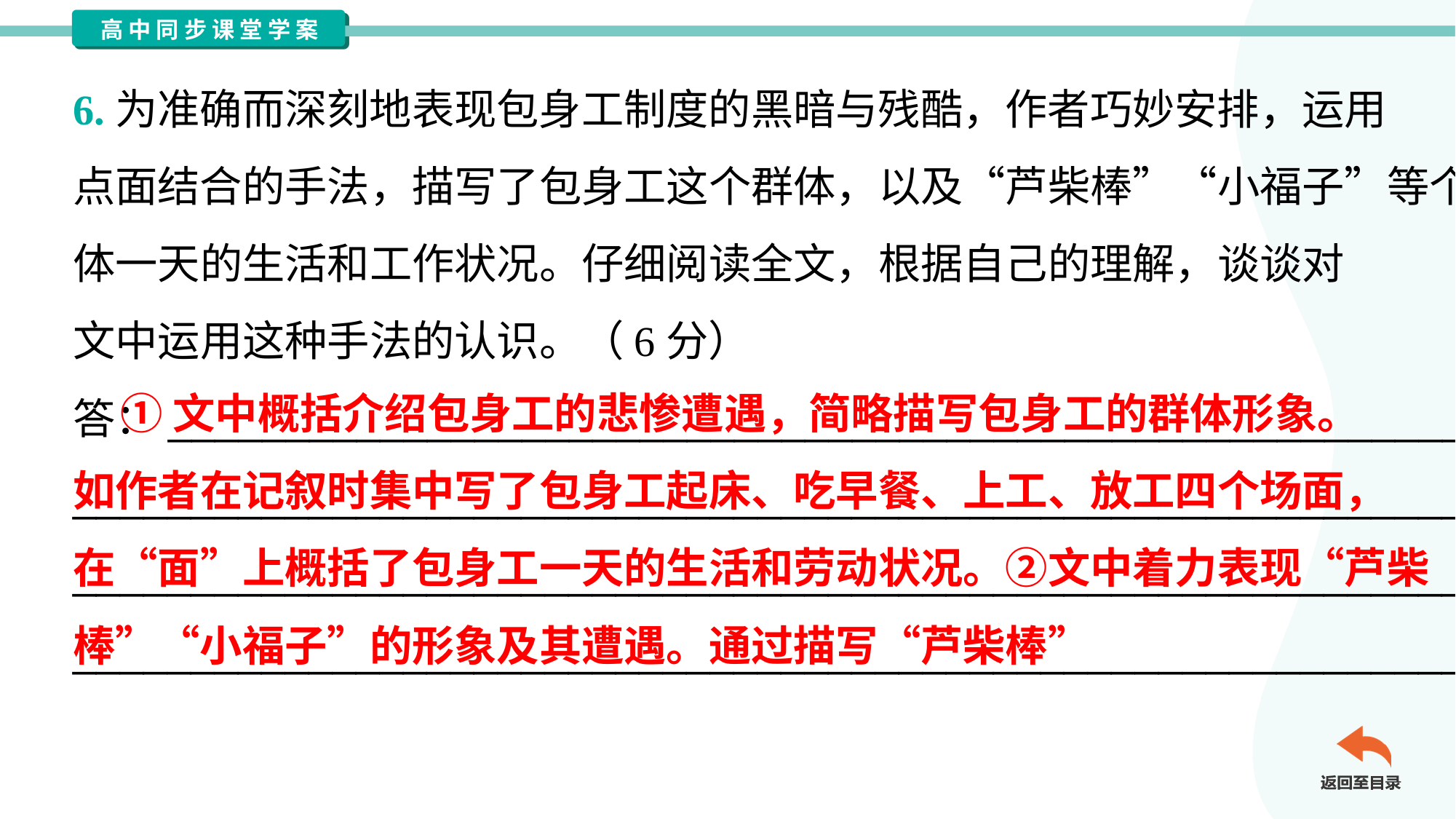

6.为准确而深刻地表现包身工制度的黑暗与残酷，作者巧妙安排，运用
点面结合的手法，描写了包身工这个群体，以及“芦柴棒”“小福子”等个
体一天的生活和工作状况。仔细阅读全文，根据自己的理解，谈谈对
文中运用这种手法的认识。（6分）
答：_________________________________________________________
_____________________________________________________________
_____________________________________________________________
_____________________________________________________________
     ①文中概括介绍包身工的悲惨遭遇，简略描写包身工的群体形象。
如作者在记叙时集中写了包身工起床、吃早餐、上工、放工四个场面，
在“面”上概括了包身工一天的生活和劳动状况。②文中着力表现“芦柴
棒”“小福子”的形象及其遭遇。通过描写“芦柴棒”